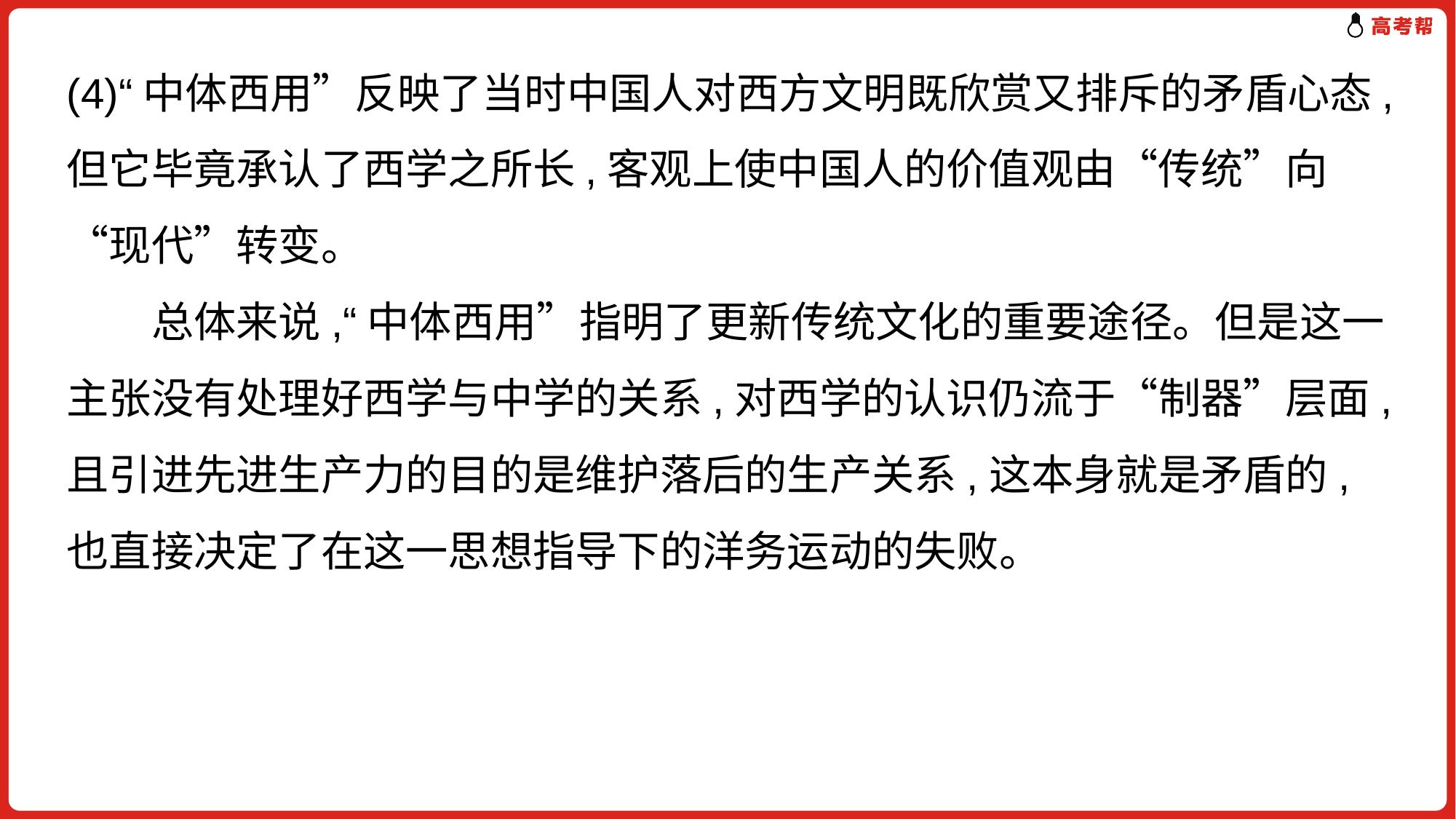

(4)“中体西用”反映了当时中国人对西方文明既欣赏又排斥的矛盾心态,但它毕竟承认了西学之所长,客观上使中国人的价值观由“传统”向“现代”转变。
　　总体来说,“中体西用”指明了更新传统文化的重要途径。但是这一主张没有处理好西学与中学的关系,对西学的认识仍流于“制器”层面,且引进先进生产力的目的是维护落后的生产关系,这本身就是矛盾的,也直接决定了在这一思想指导下的洋务运动的失败。